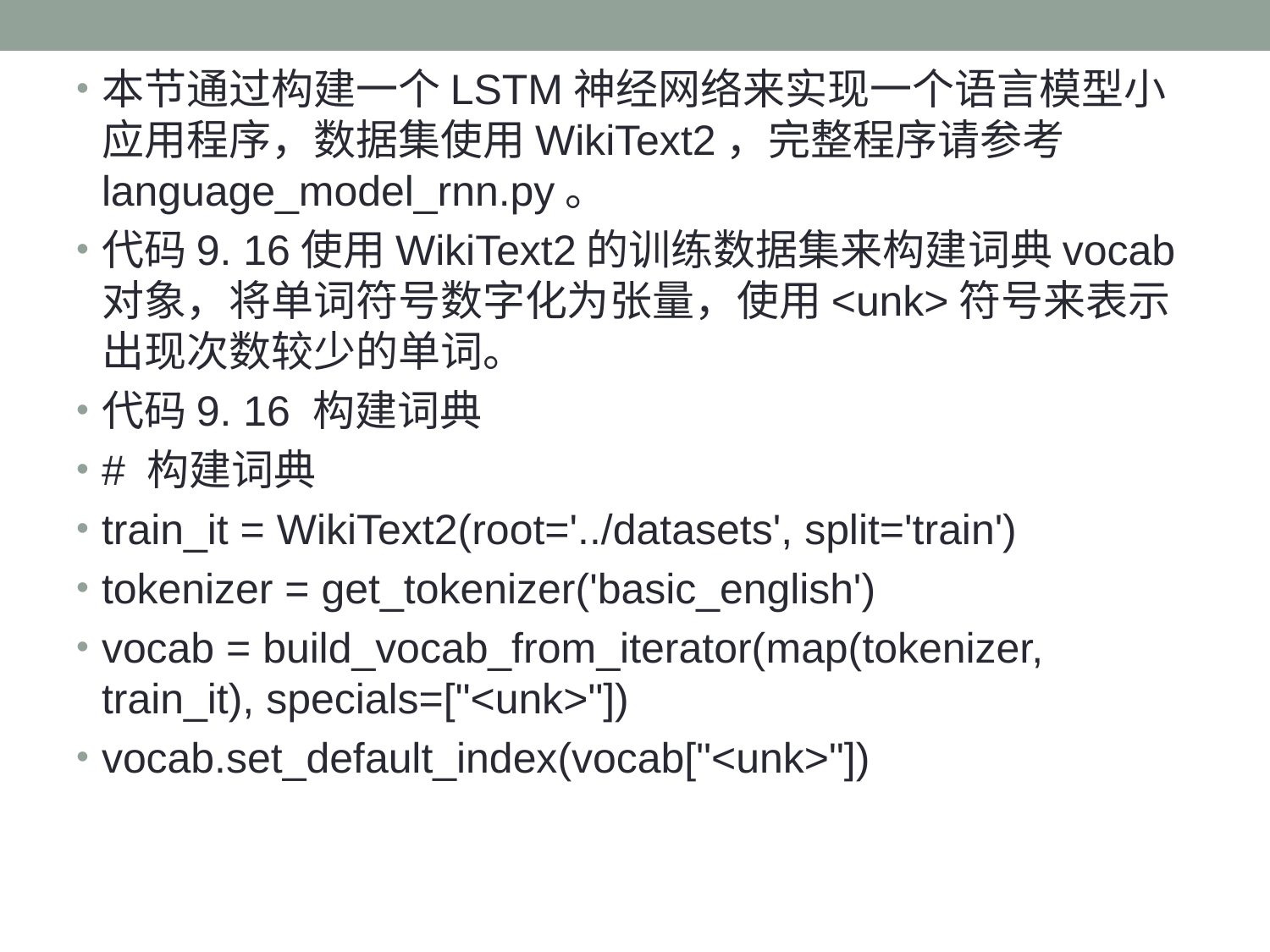

本节通过构建一个LSTM神经网络来实现一个语言模型小应用程序，数据集使用WikiText2，完整程序请参考language_model_rnn.py。
代码9. 16使用WikiText2的训练数据集来构建词典vocab对象，将单词符号数字化为张量，使用<unk>符号来表示出现次数较少的单词。
代码9. 16 构建词典
# 构建词典
train_it = WikiText2(root='../datasets', split='train')
tokenizer = get_tokenizer('basic_english')
vocab = build_vocab_from_iterator(map(tokenizer, train_it), specials=["<unk>"])
vocab.set_default_index(vocab["<unk>"])